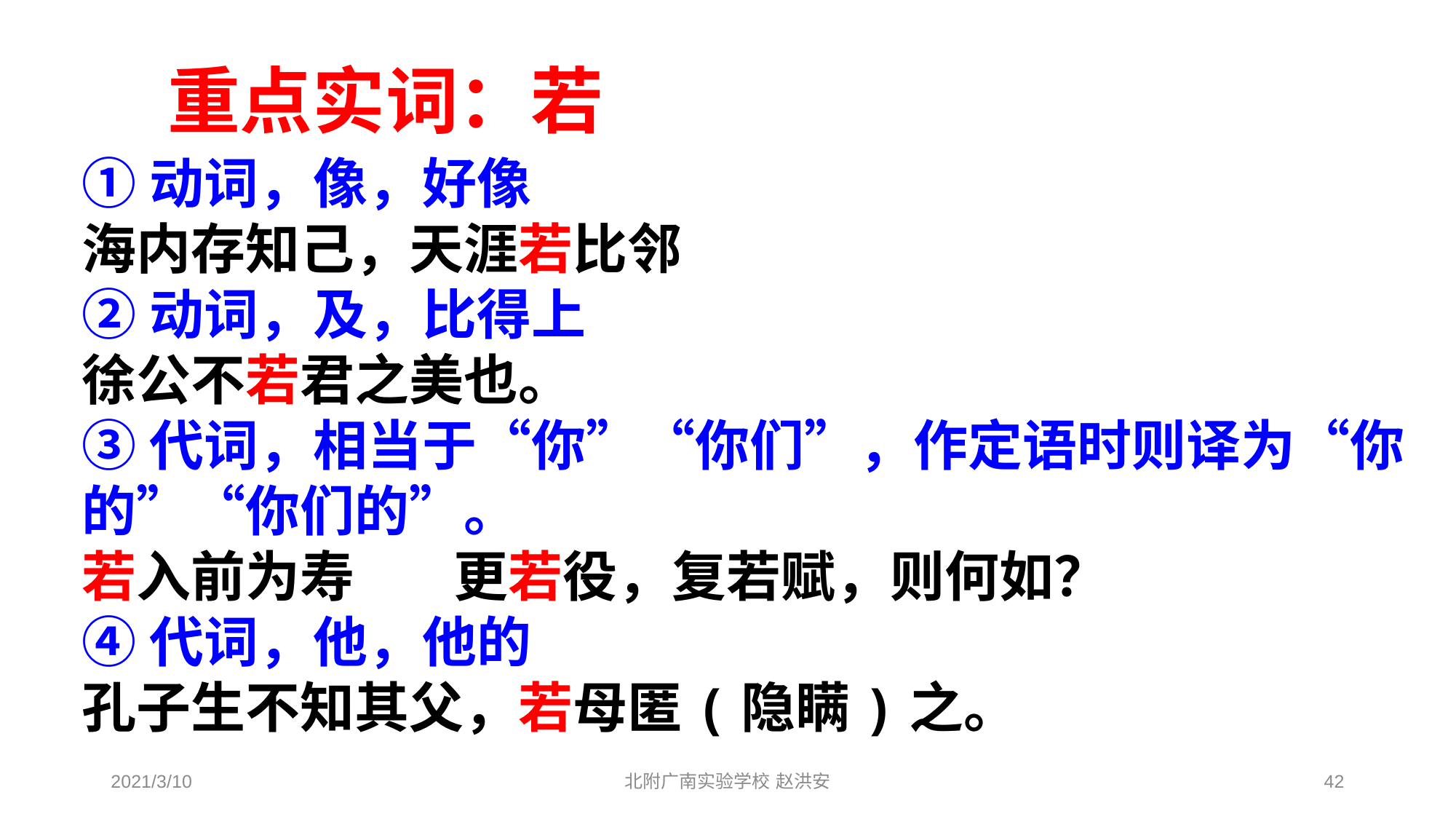

重点实词：若
①动词，像，好像
海内存知己，天涯若比邻
②动词，及，比得上
徐公不若君之美也。
③代词，相当于“你”“你们”，作定语时则译为“你的”“你们的”。
若入前为寿        更若役，复若赋，则何如？
④代词，他，他的
孔子生不知其父，若母匿(隐瞒)之。
2021/3/10
北附广南实验学校 赵洪安
42